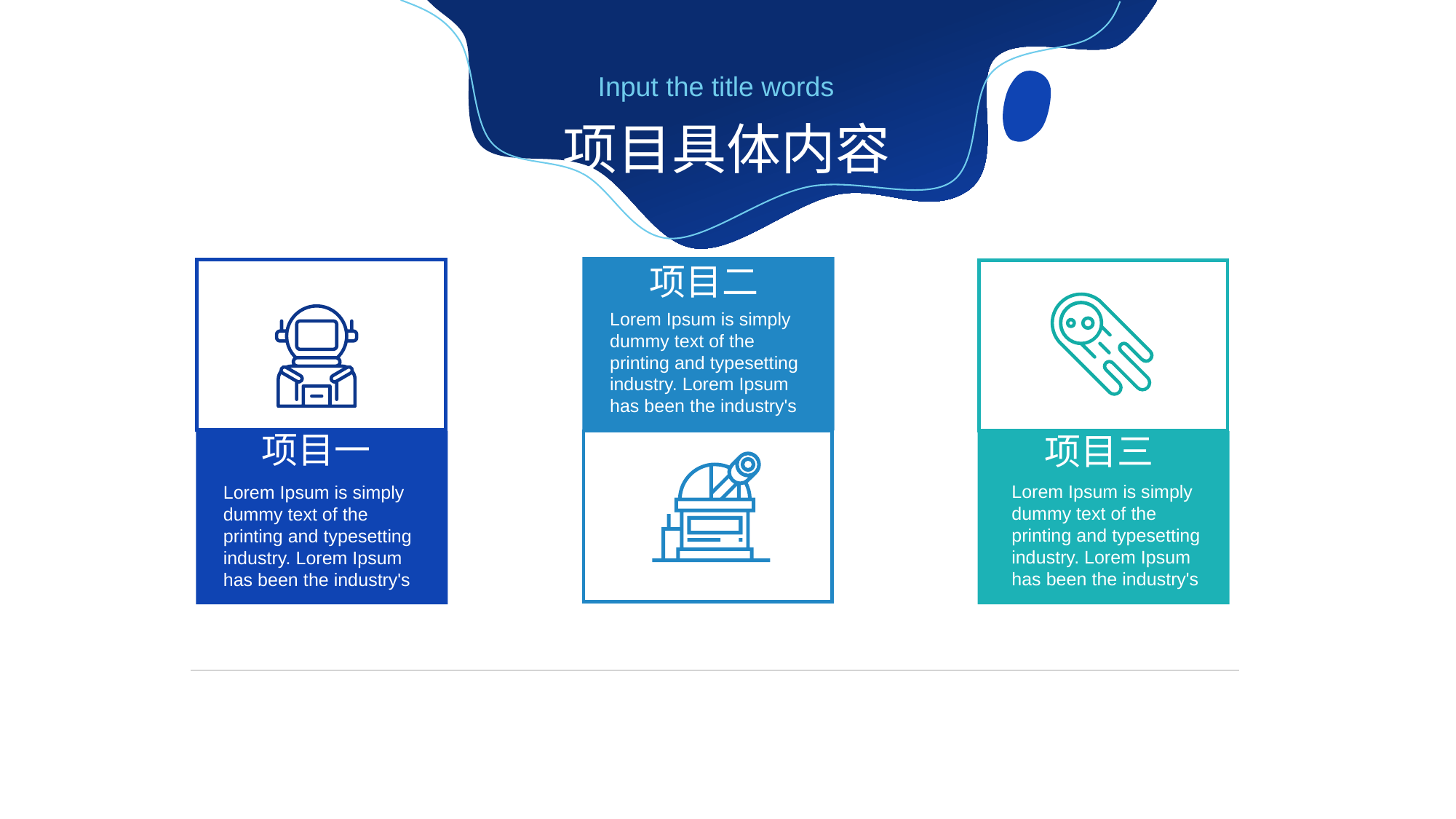

Input the title words
项目具体内容

项目二
Lorem Ipsum is simply dummy text of the printing and typesetting industry. Lorem Ipsum has been the industry's

项目一
Lorem Ipsum is simply dummy text of the printing and typesetting industry. Lorem Ipsum has been the industry's

项目三
Lorem Ipsum is simply dummy text of the printing and typesetting industry. Lorem Ipsum has been the industry's